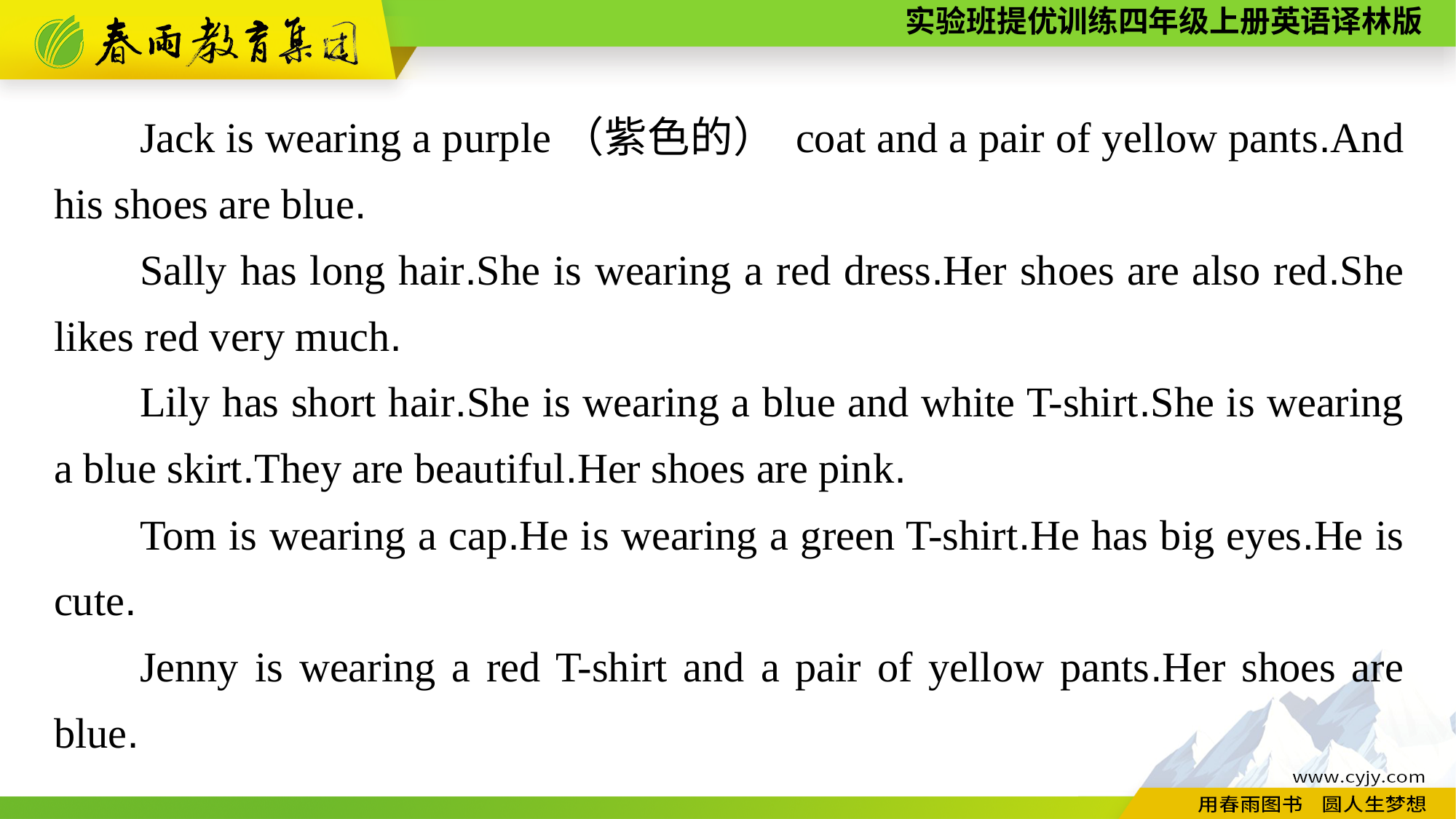

Jack is wearing a purple（紫色的） coat and a pair of yellow pants.And his shoes are blue.
Sally has long hair.She is wearing a red dress.Her shoes are also red.She likes red very much.
Lily has short hair.She is wearing a blue and white T-shirt.She is wearing a blue skirt.They are beautiful.Her shoes are pink.
Tom is wearing a cap.He is wearing a green T-shirt.He has big eyes.He is cute.
Jenny is wearing a red T-shirt and a pair of yellow pants.Her shoes are blue.